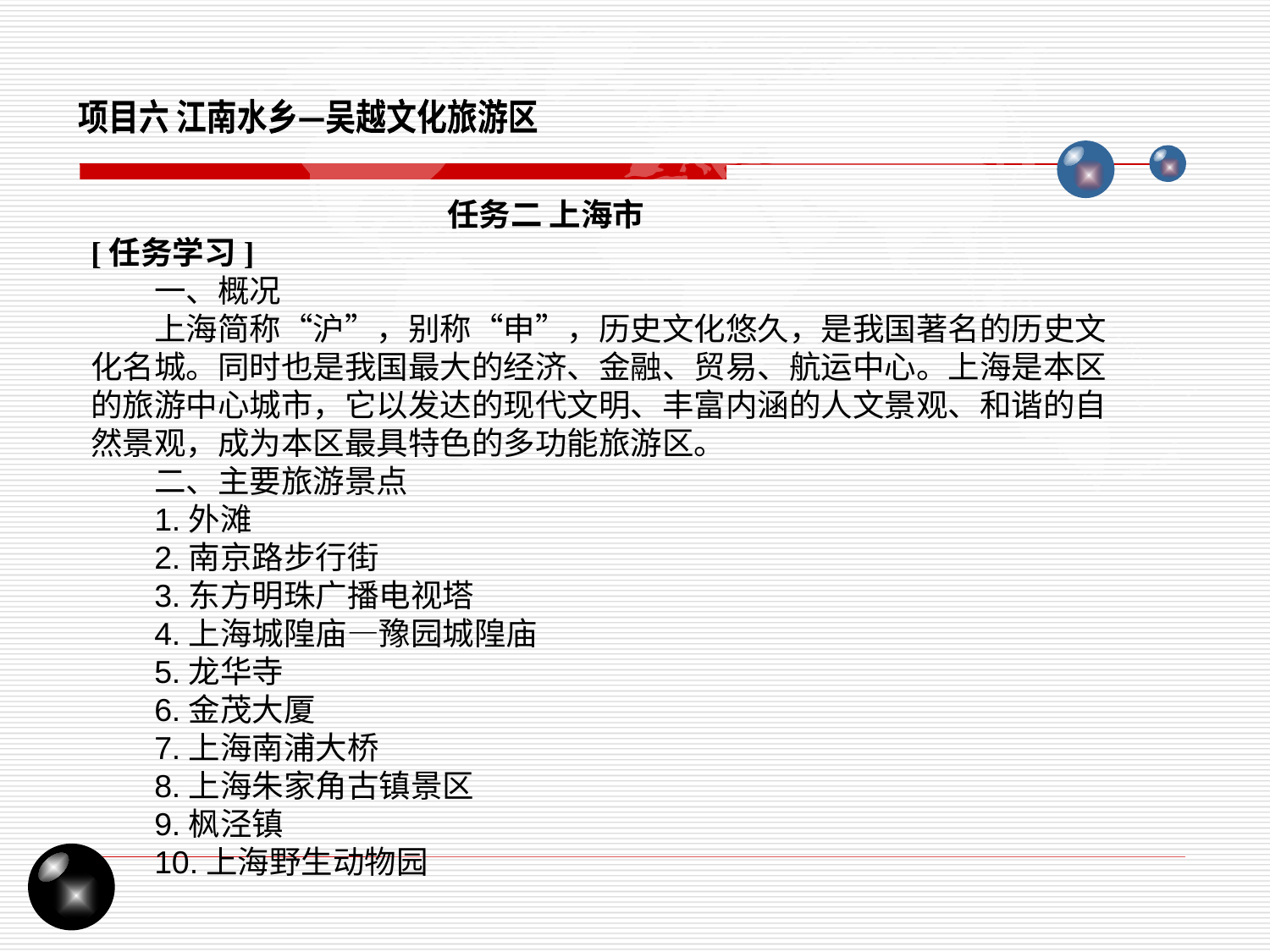

项目六 江南水乡—吴越文化旅游区
任务二 上海市
[任务学习]
一、概况
上海简称“沪”，别称“申”，历史文化悠久，是我国著名的历史文化名城。同时也是我国最大的经济、金融、贸易、航运中心。上海是本区的旅游中心城市，它以发达的现代文明、丰富内涵的人文景观、和谐的自然景观，成为本区最具特色的多功能旅游区。
二、主要旅游景点
1.外滩
2.南京路步行街
3.东方明珠广播电视塔
4.上海城隍庙—豫园城隍庙
5.龙华寺
6.金茂大厦
7.上海南浦大桥
8.上海朱家角古镇景区
9.枫泾镇
10.上海野生动物园